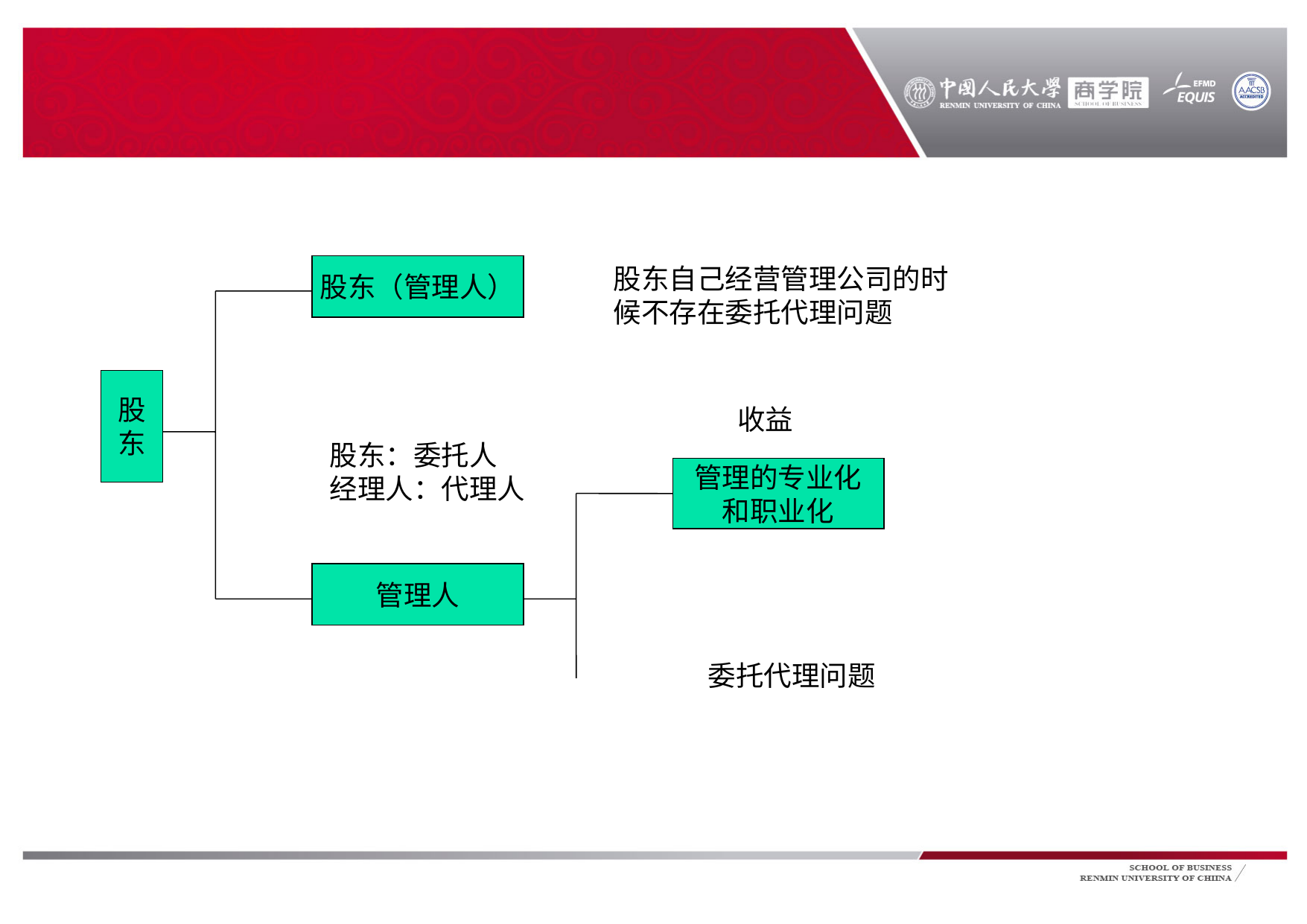

#

股东（管理人）
股东自己经营管理公司的时候不存在委托代理问题

股
东
收益

股东：委托人
经理人：代理人
管理的专业化
和职业化

管理人

委托代理问题